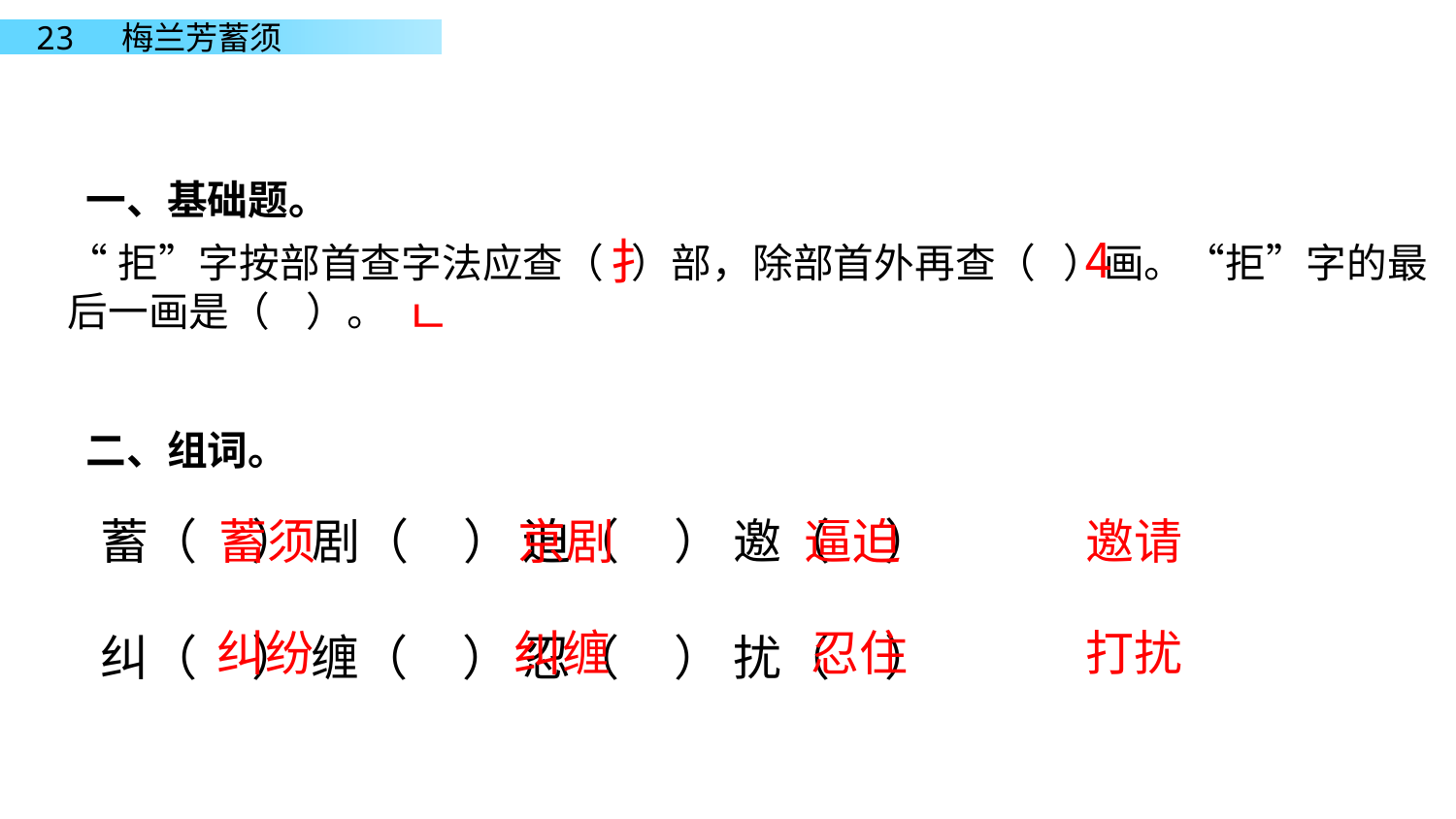

一、基础题。
4
扌
“拒”字按部首查字法应查（   ）部，除部首外再查（   ）画。“拒”字的最后一画是（    ）。
ㄴ
二、组词。
  蓄（     ） 剧（     ） 迫（     ） 邀（     ）

  纠（     ） 缠（     ） 忍（     ） 扰（     ）
蓄须
京剧
逼迫
邀请
纠纷
纠缠
忍住
打扰